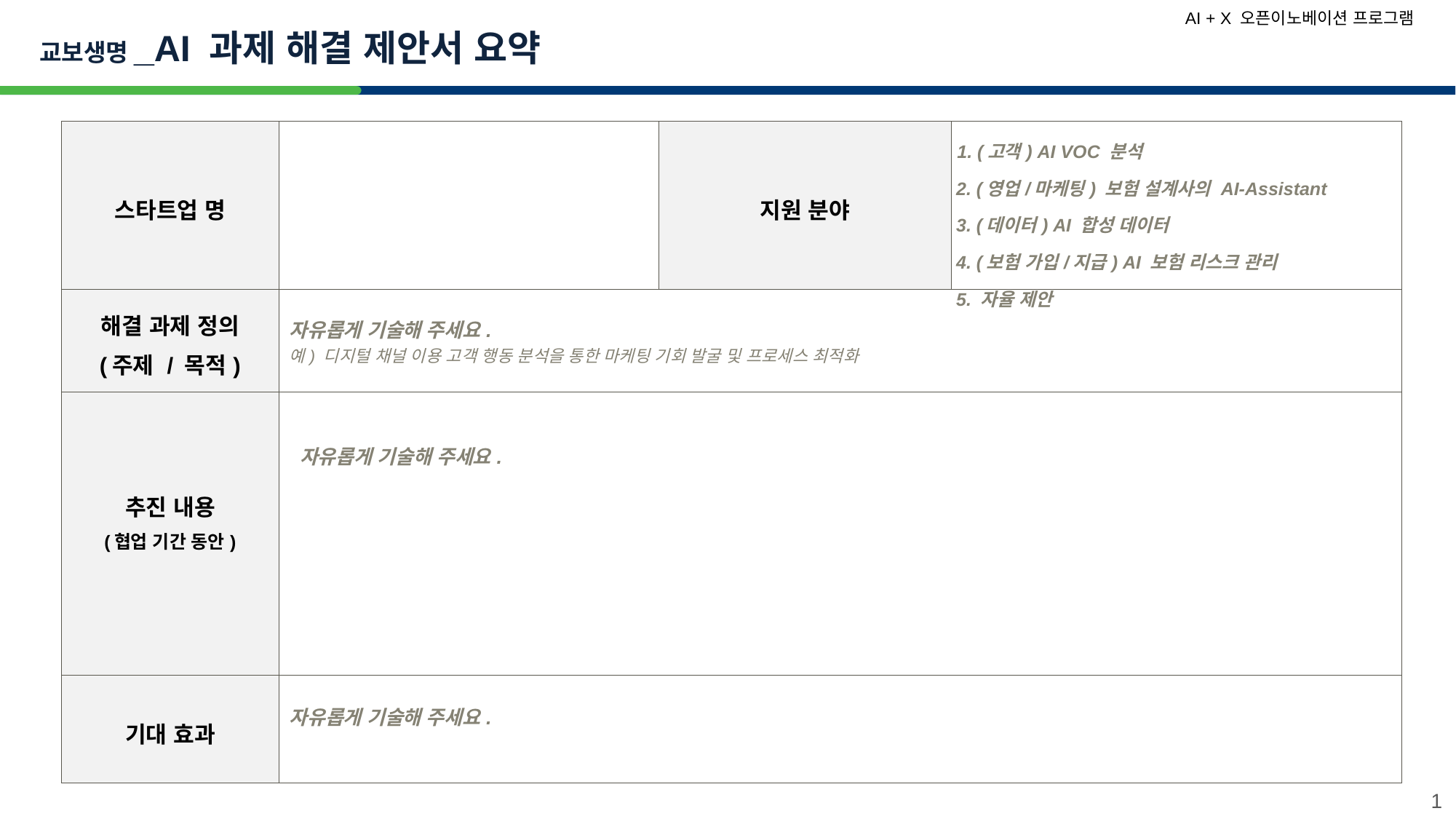

AI + X 오픈이노베이션 프로그램
교보생명_AI 과제 해결 제안서 요약
| 스타트업 명 |  | 지원 분야 | 1. (고객) AI VOC 분석 2. (영업/마케팅) 보험 설계사의 AI-Assistant 3. (데이터) AI 합성 데이터 4. (보험 가입/지급) AI 보험 리스크 관리 5. 자율 제안 |
| --- | --- | --- | --- |
| 해결 과제 정의 (주제 / 목적) | 자유롭게 기술해 주세요. 예) 디지털 채널 이용 고객 행동 분석을 통한 마케팅 기회 발굴 및 프로세스 최적화 |  |  |
| 추진 내용 (협업 기간 동안) | 자유롭게 기술해 주세요. |  |  |
| 기대 효과 | 자유롭게 기술해 주세요. |  |  |